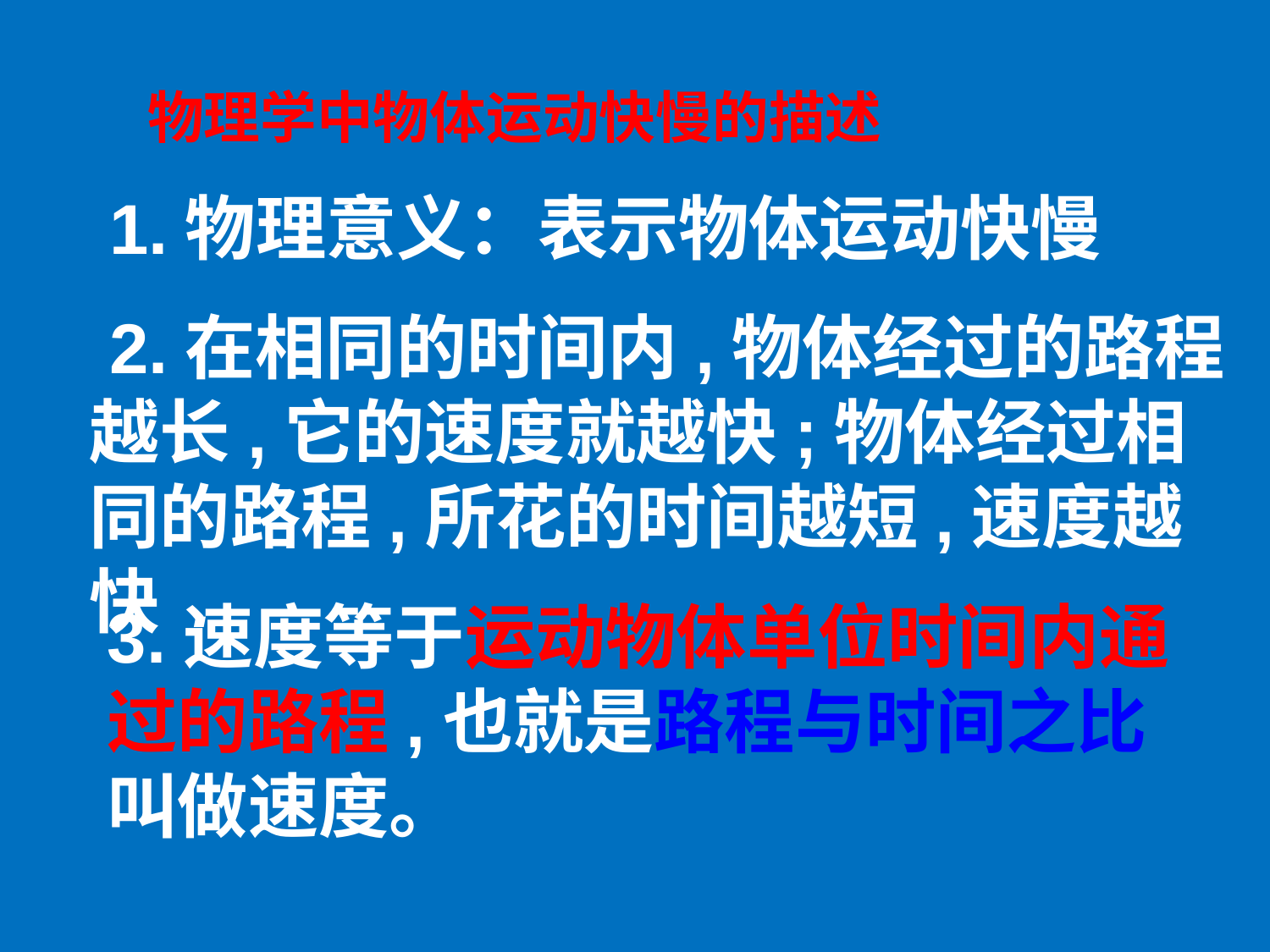

物理学中物体运动快慢的描述
1.物理意义：表示物体运动快慢
 2.在相同的时间内,物体经过的路程越长,它的速度就越快;物体经过相同的路程,所花的时间越短,速度越快 .
3.速度等于运动物体单位时间内通过的路程,也就是路程与时间之比叫做速度。